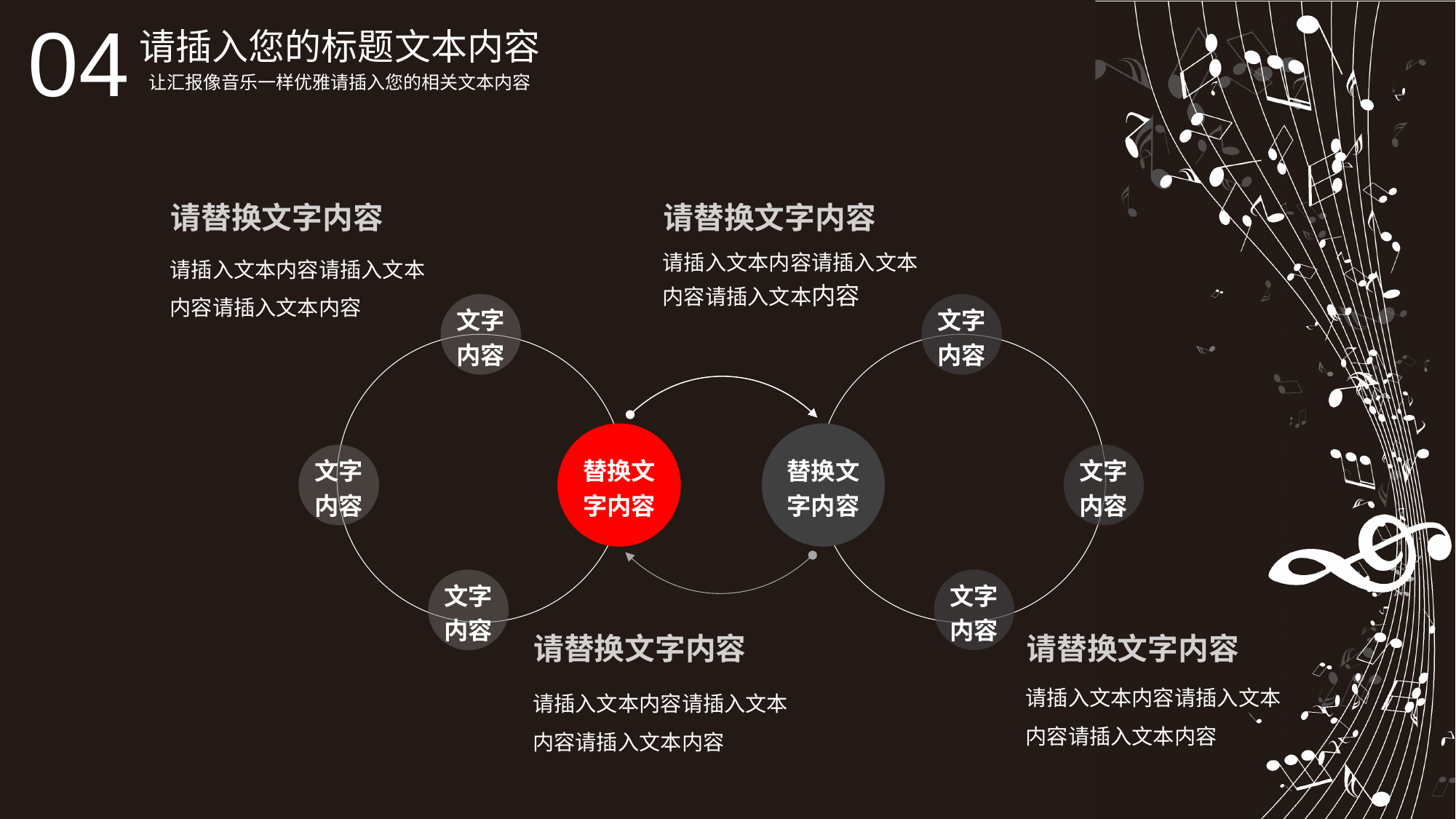

请替换文字内容
请替换文字内容
请插入文本内容请插入文本内容请插入文本内容
请插入文本内容请插入文本内容请插入文本内容
文字内容
文字内容

替换文字内容
替换文字内容
文字内容
文字内容
文字内容
文字内容
请替换文字内容
请替换文字内容
请插入文本内容请插入文本内容请插入文本内容
请插入文本内容请插入文本内容请插入文本内容